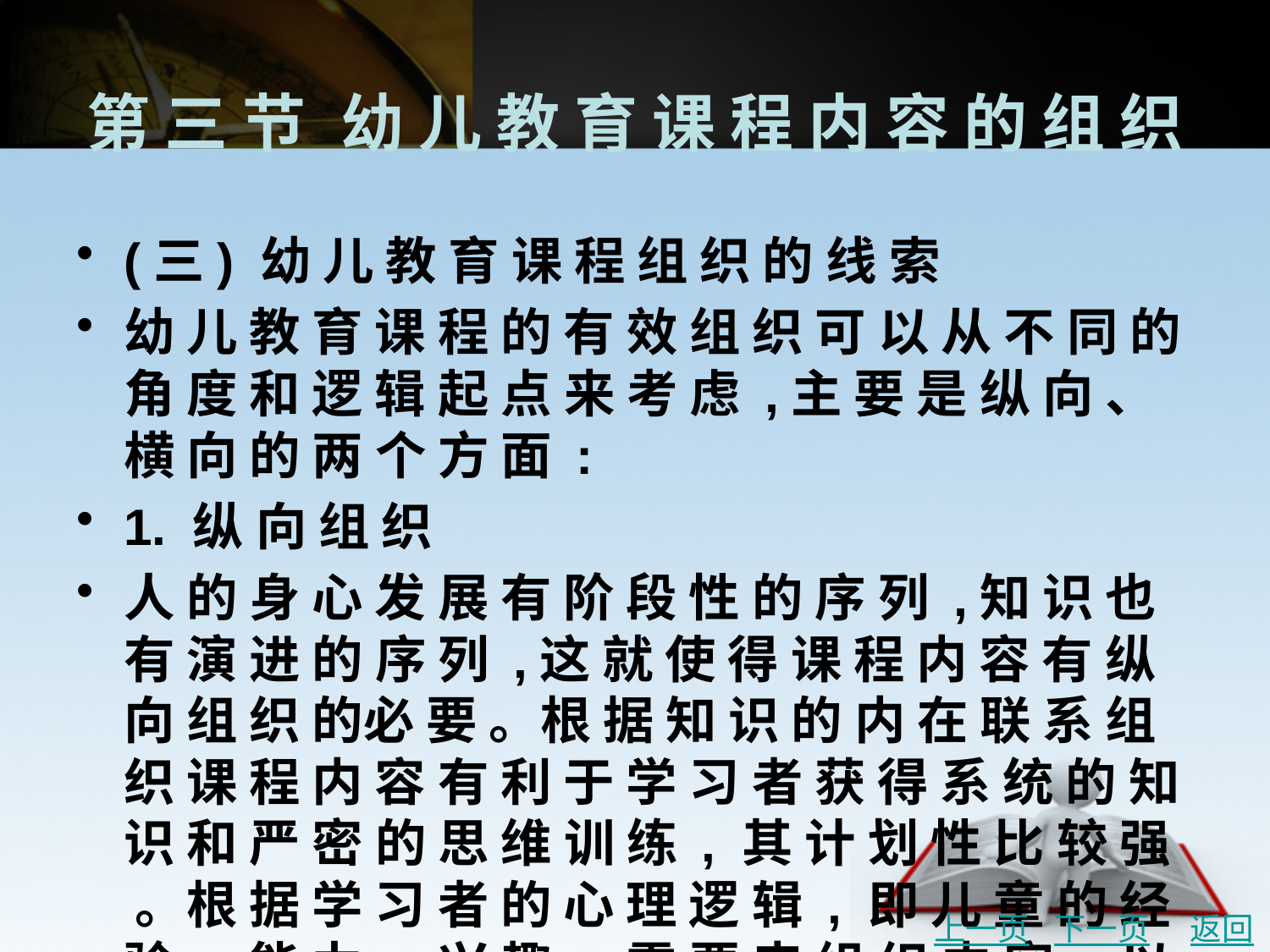

# 第 三 节	幼 儿 教 育 课 程 内 容 的 组 织
(三) 幼 儿 教 育 课 程 组 织 的 线 索
幼 儿 教 育 课 程 的 有 效 组 织 可 以 从 不 同 的 角 度 和 逻 辑 起 点 来 考 虑 ,主 要 是 纵 向 、横 向 的 两 个 方 面 :
1. 纵 向 组 织
人 的 身 心 发 展 有 阶 段 性 的 序 列 ,知 识 也 有 演 进 的 序 列 ,这 就 使 得 课 程 内 容 有 纵 向 组 织 的必 要 。根 据 知 识 的 内 在 联 系 组 织 课 程 内 容 有 利 于 学 习 者 获 得 系 统 的 知 识 和 严 密 的 思 维 训 练 , 其 计 划 性 比 较 强 。根 据 学 习 者 的 心 理 逻 辑 , 即 儿 童 的 经 验 、 能 力 、 兴 趣 、 需 要 来 组 织 内 容 , 以 儿 童 的 生 活 经 验 为 基 点 ,按 经 验 演 进 的 规 律 逐 步 扩 大 学 习 范 围 ,较 适 合 儿 童 身 心 发 展 规 律 和 个 别 差 异 ,易 于 调 动 学 习 者 的 积 极 性 、主 动 性 和 理 解 力 。 其 教 学 内 容 具 有 较 大 的 灵 活 性 、 变 通 性 ,易 于 及 时 调 整 内 容 ,便 于 教 师 和 儿 童 一 起 计 划 课 程 活 动 。这 一 组 织 方 式 教 师 把 握 起 来 难 度 较 大 ,对 教 师 专 业 素 质 要 求 较 高 。

上一页
下一页
返回